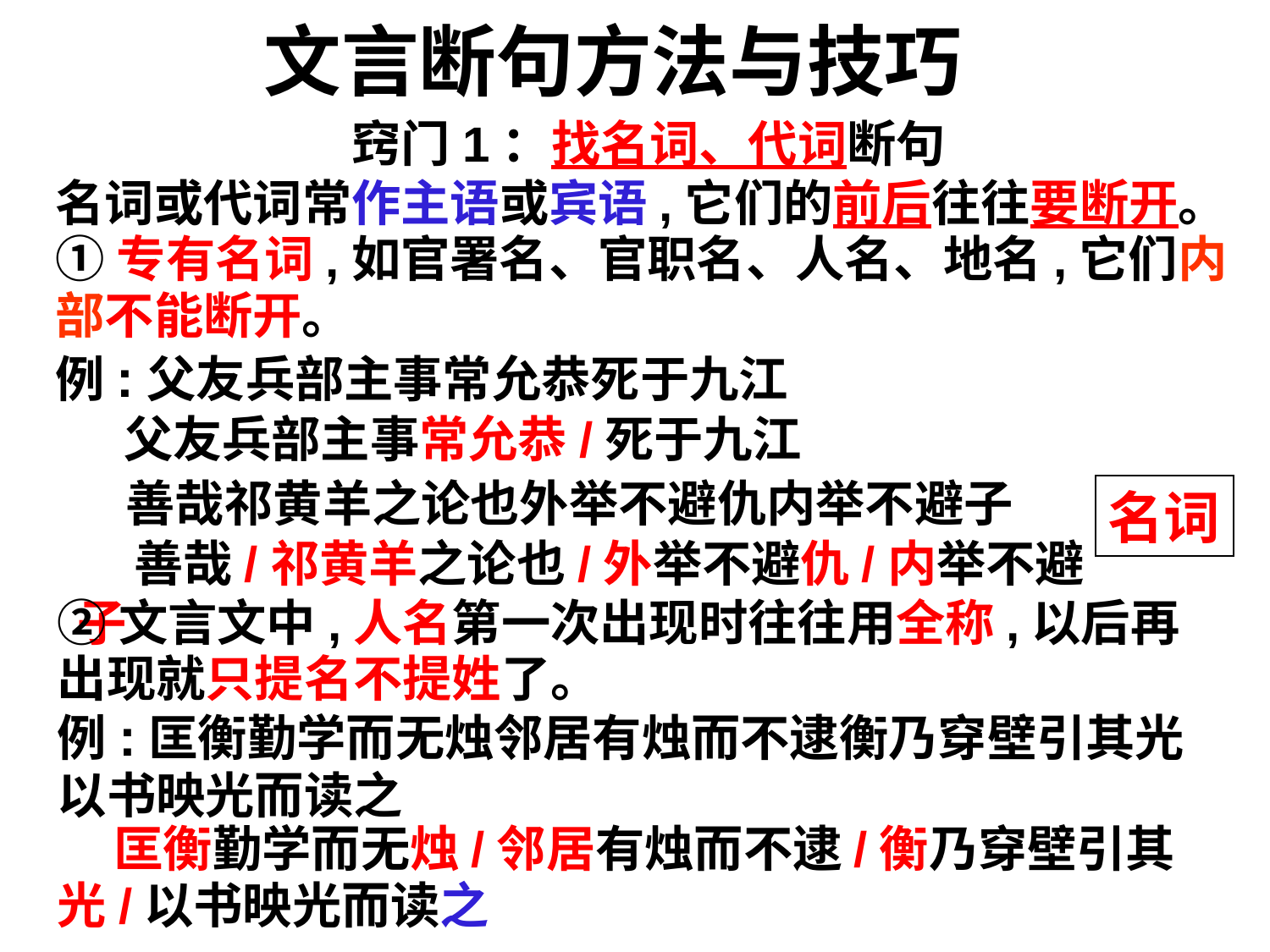

文言断句方法与技巧
窍门1：找名词、代词断句
名词或代词常作主语或宾语,它们的前后往往要断开。
①专有名词,如官署名、官职名、人名、地名,它们内部不能断开。
例:父友兵部主事常允恭死于九江
     父友兵部主事常允恭/死于九江

     善哉祁黄羊之论也外举不避仇内举不避子
名词
    善哉/祁黄羊之论也/外举不避仇/内举不避子
②文言文中,人名第一次出现时往往用全称,以后再出现就只提名不提姓了。
例:匡衡勤学而无烛邻居有烛而不逮衡乃穿壁引其光以书映光而读之
    匡衡勤学而无烛/邻居有烛而不逮/衡乃穿壁引其光/以书映光而读之